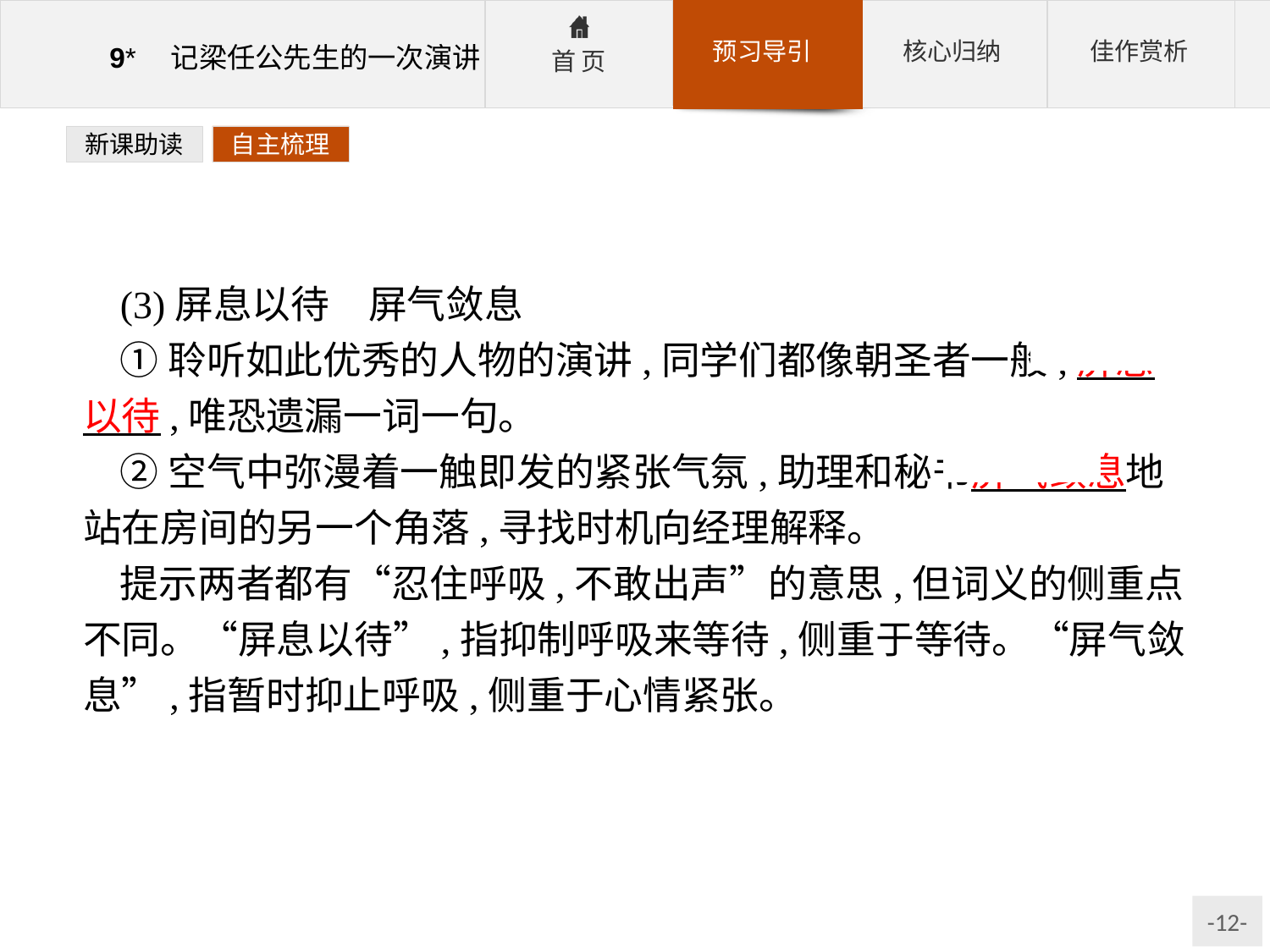

新课助读
自主梳理
(3)屏息以待　屏气敛息
①聆听如此优秀的人物的演讲,同学们都像朝圣者一般,屏息以待,唯恐遗漏一词一句。
②空气中弥漫着一触即发的紧张气氛,助理和秘书屏气敛息地站在房间的另一个角落,寻找时机向经理解释。
提示两者都有“忍住呼吸,不敢出声”的意思,但词义的侧重点不同。“屏息以待”,指抑制呼吸来等待,侧重于等待。“屏气敛息”,指暂时抑止呼吸,侧重于心情紧张。